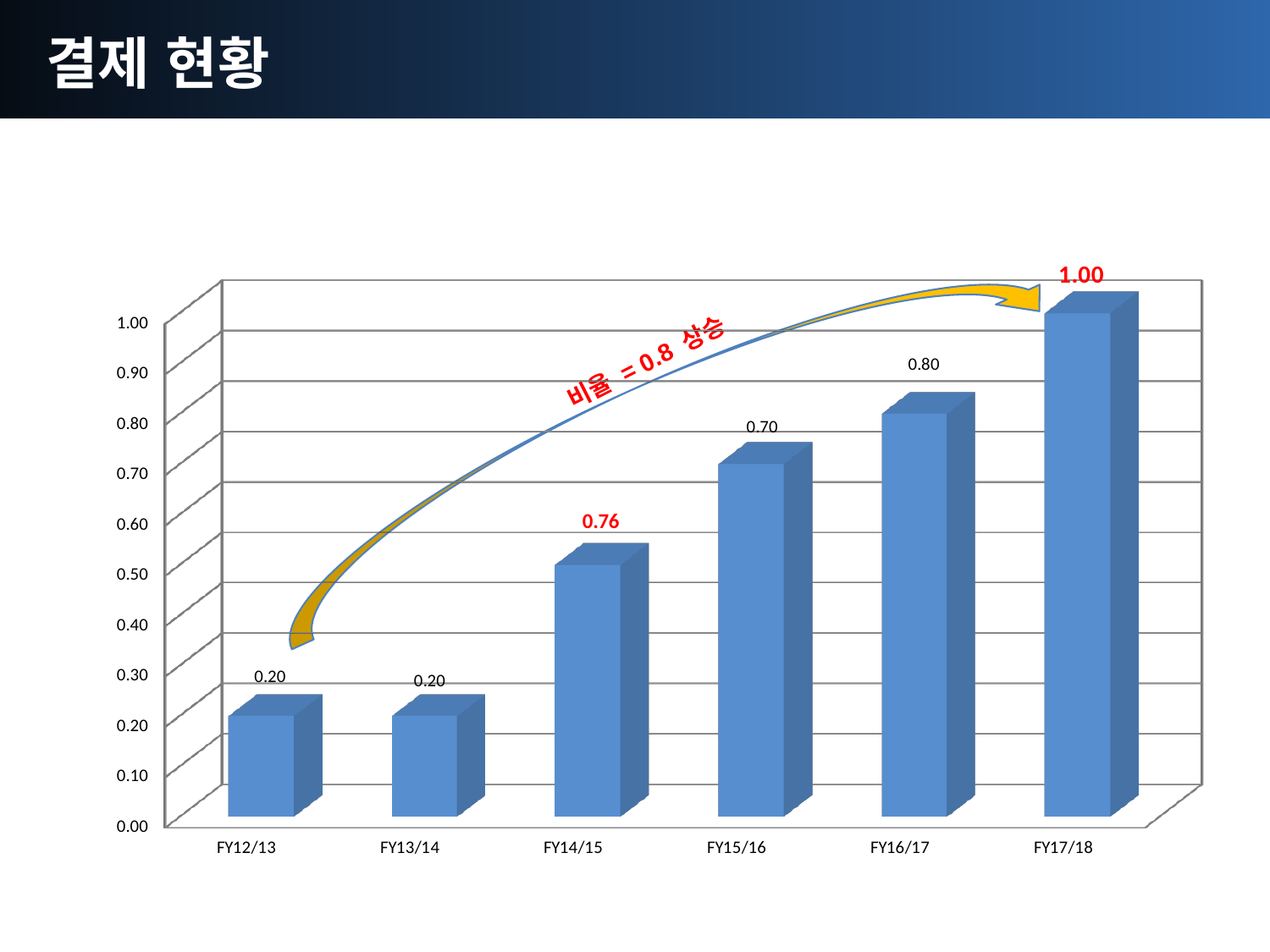

결제 현황

[unsupported chart]

비율 = 0.8 상승